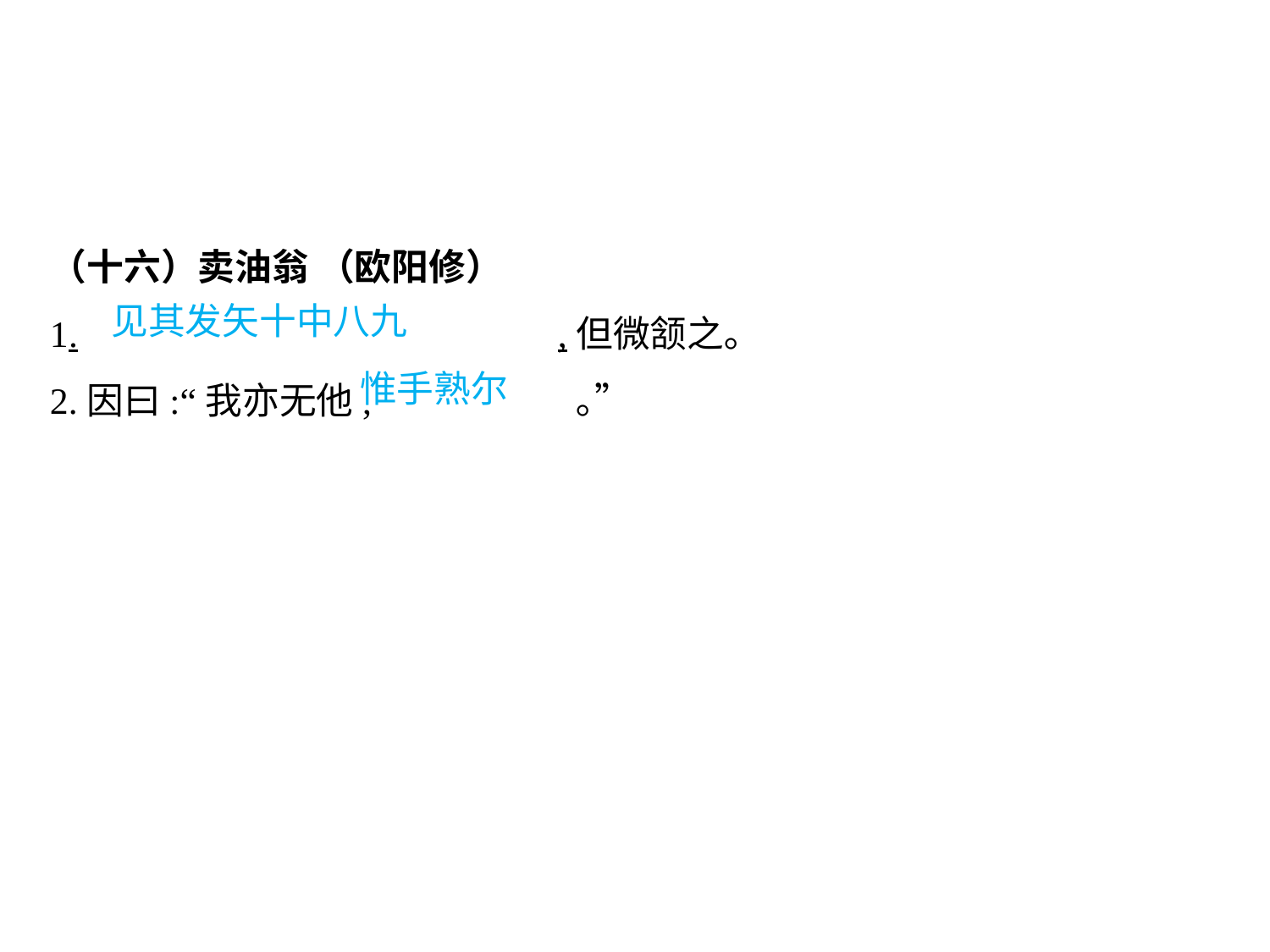

（十六）卖油翁 （欧阳修）
1.				,但微颔之｡
2.因曰:“我亦无他,		 ｡”
见其发矢十中八九
惟手熟尔